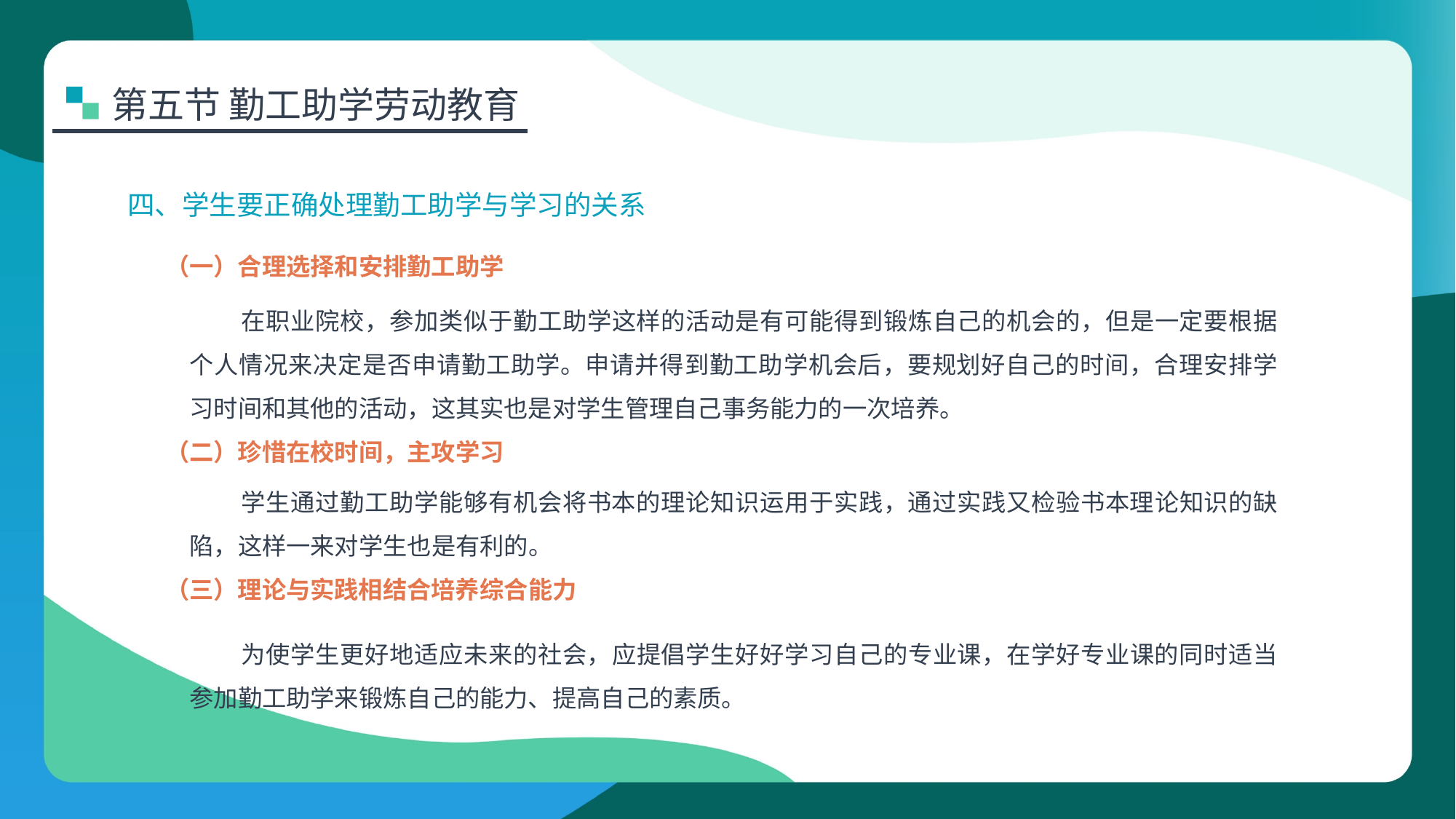

第五节 勤工助学劳动教育

四、学生要正确处理勤工助学与学习的关系
（一）合理选择和安排勤工助学
在职业院校，参加类似于勤工助学这样的活动是有可能得到锻炼自己的机会的，但是一定要根据个人情况来决定是否申请勤工助学。申请并得到勤工助学机会后，要规划好自己的时间，合理安排学习时间和其他的活动，这其实也是对学生管理自己事务能力的一次培养。
（二）珍惜在校时间，主攻学习
学生通过勤工助学能够有机会将书本的理论知识运用于实践，通过实践又检验书本理论知识的缺陷，这样一来对学生也是有利的。
（三）理论与实践相结合培养综合能力
为使学生更好地适应未来的社会，应提倡学生好好学习自己的专业课，在学好专业课的同时适当参加勤工助学来锻炼自己的能力、提高自己的素质。